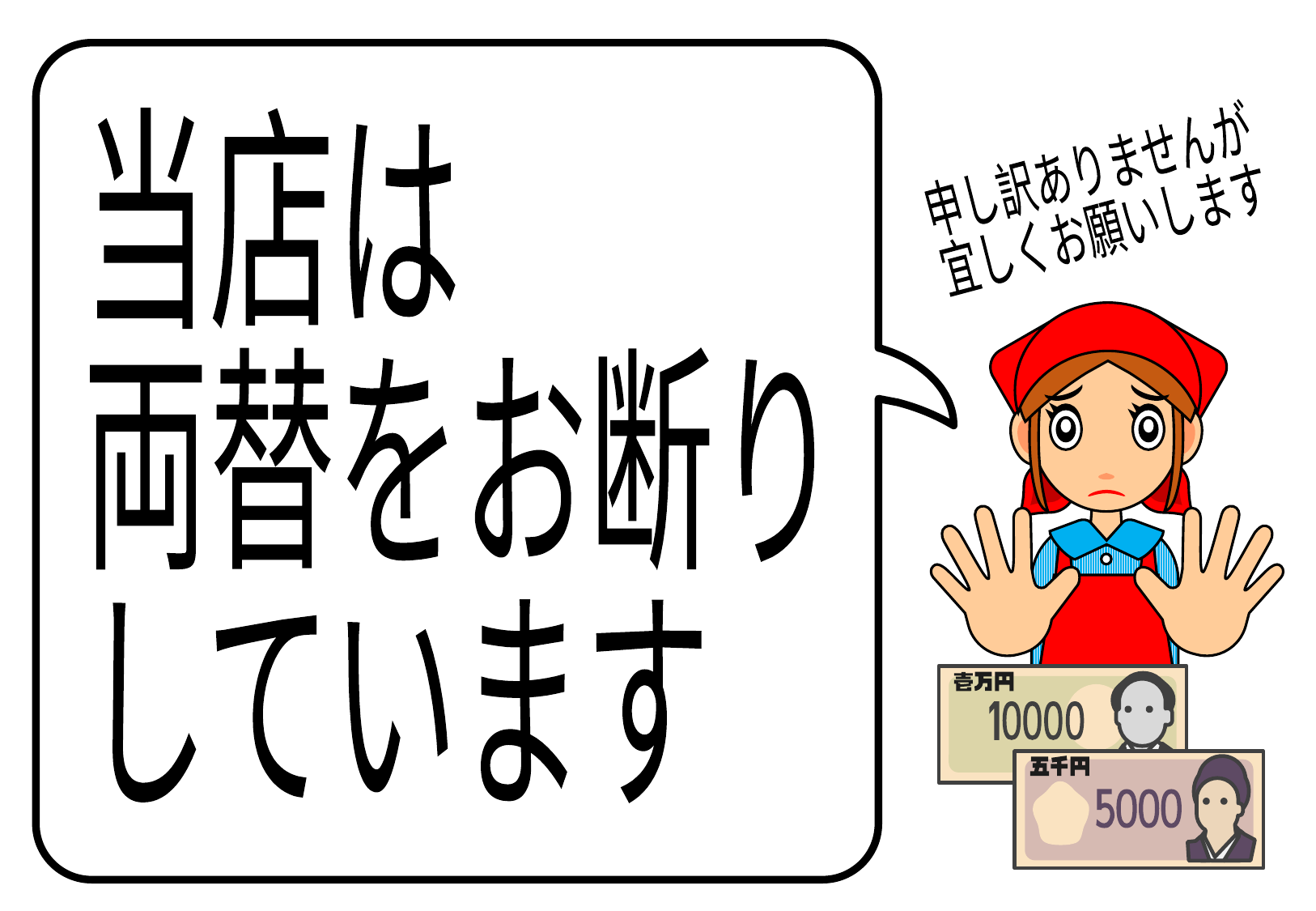

当店は
両替をお断り
しています
申し訳ありませんが
宜しくお願いします